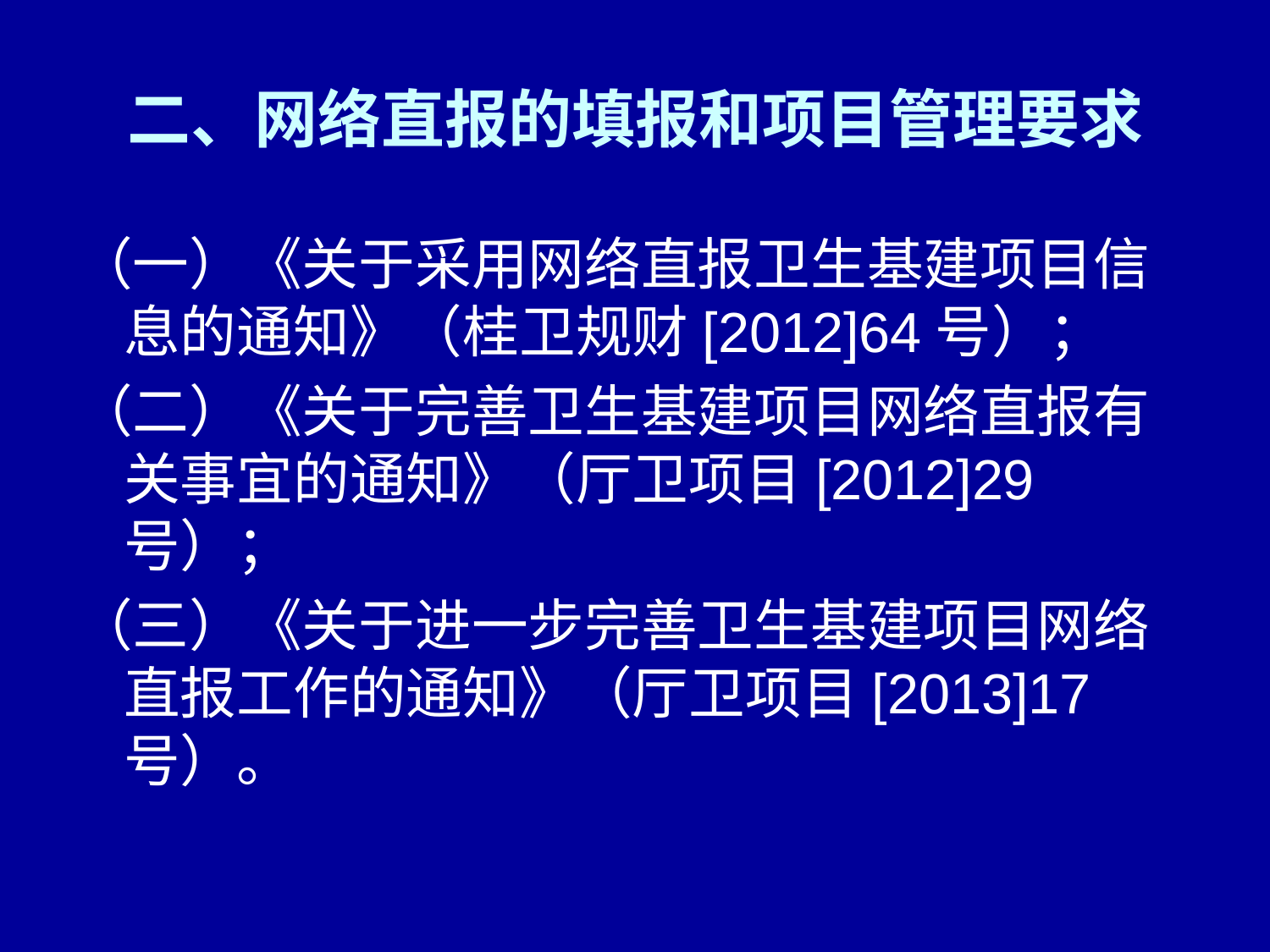

# 二、网络直报的填报和项目管理要求
（一）《关于采用网络直报卫生基建项目信息的通知》（桂卫规财[2012]64号）；
（二）《关于完善卫生基建项目网络直报有关事宜的通知》（厅卫项目[2012]29号）；
（三）《关于进一步完善卫生基建项目网络直报工作的通知》（厅卫项目[2013]17号）。